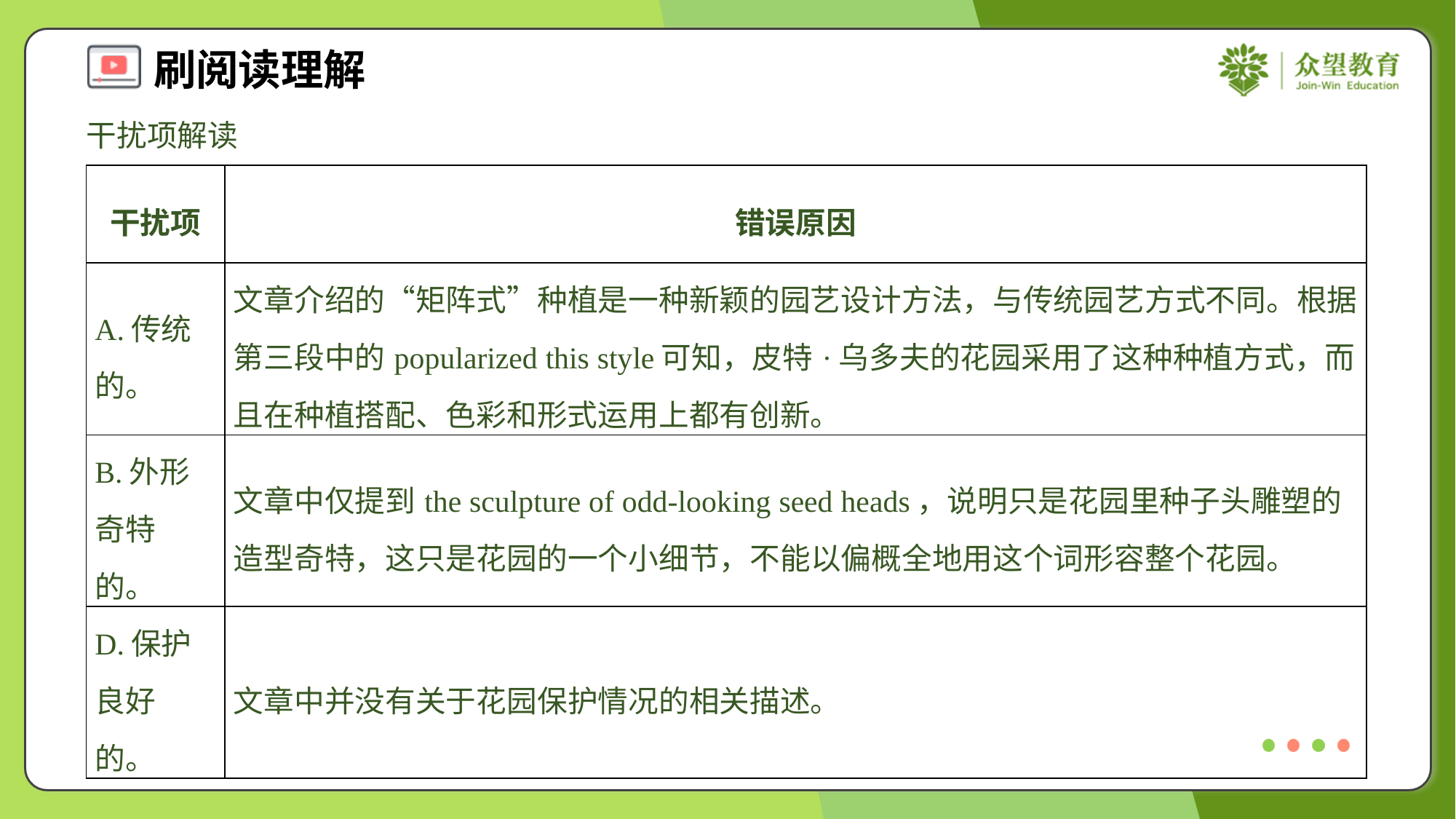

干扰项解读
| 干扰项 | 错误原因 |
| --- | --- |
| A.传统的。 | 文章介绍的“矩阵式”种植是一种新颖的园艺设计方法，与传统园艺方式不同。根据第三段中的popularized this style可知，皮特·乌多夫的花园采用了这种种植方式，而且在种植搭配、色彩和形式运用上都有创新。 |
| B.外形奇特的。 | 文章中仅提到the sculpture of odd-looking seed heads，说明只是花园里种子头雕塑的造型奇特，这只是花园的一个小细节，不能以偏概全地用这个词形容整个花园。 |
| D.保护良好的。 | 文章中并没有关于花园保护情况的相关描述。 |